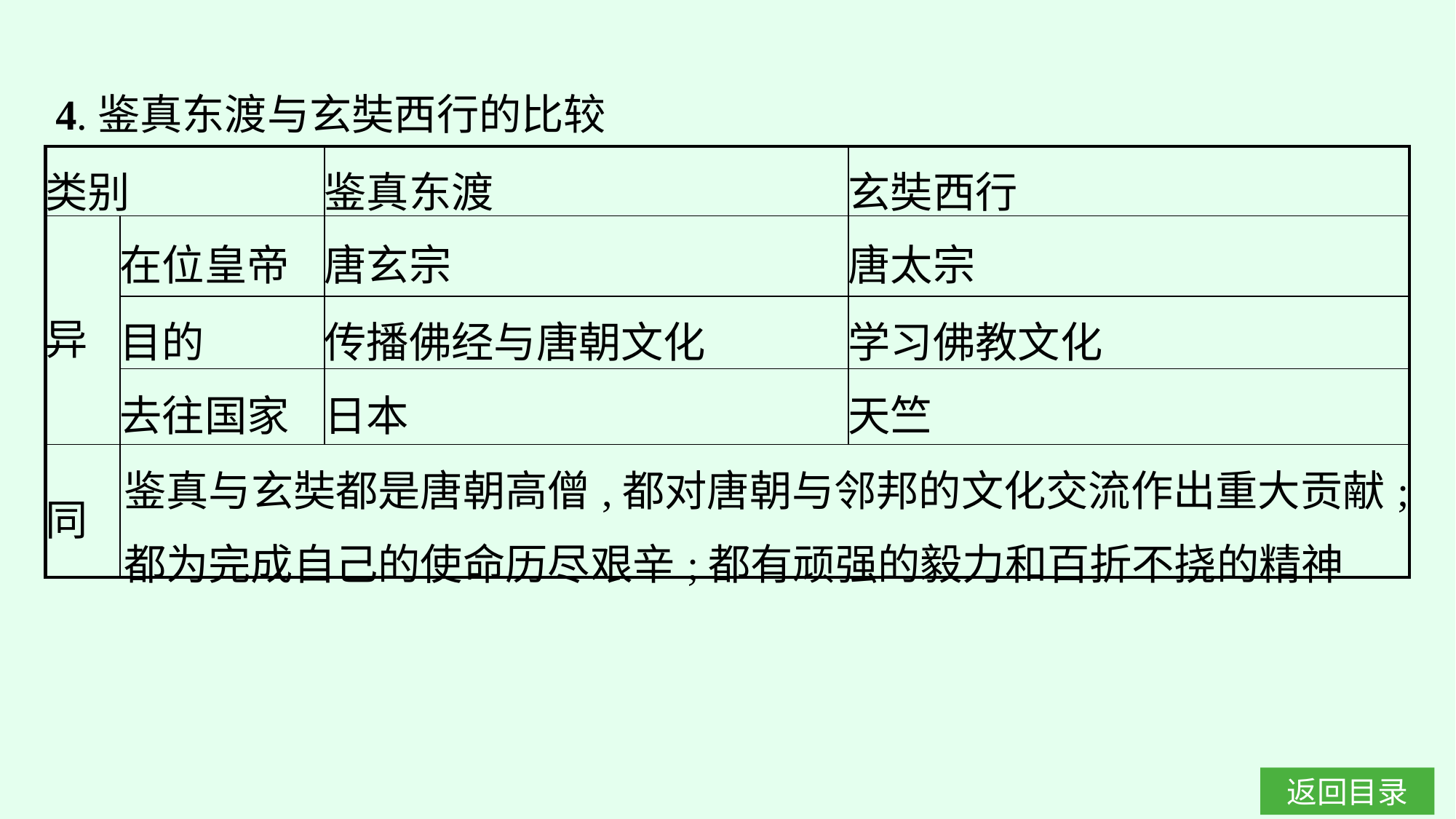

4.鉴真东渡与玄奘西行的比较
| 类别 |  | 鉴真东渡 | 玄奘西行 |
| --- | --- | --- | --- |
| 异 | 在位皇帝 | 唐玄宗 | 唐太宗 |
|  | 目的 | 传播佛经与唐朝文化 | 学习佛教文化 |
|  | 去往国家 | 日本 | 天竺 |
| 同 | 鉴真与玄奘都是唐朝高僧,都对唐朝与邻邦的文化交流作出重大贡献;都为完成自己的使命历尽艰辛;都有顽强的毅力和百折不挠的精神 |  |  |